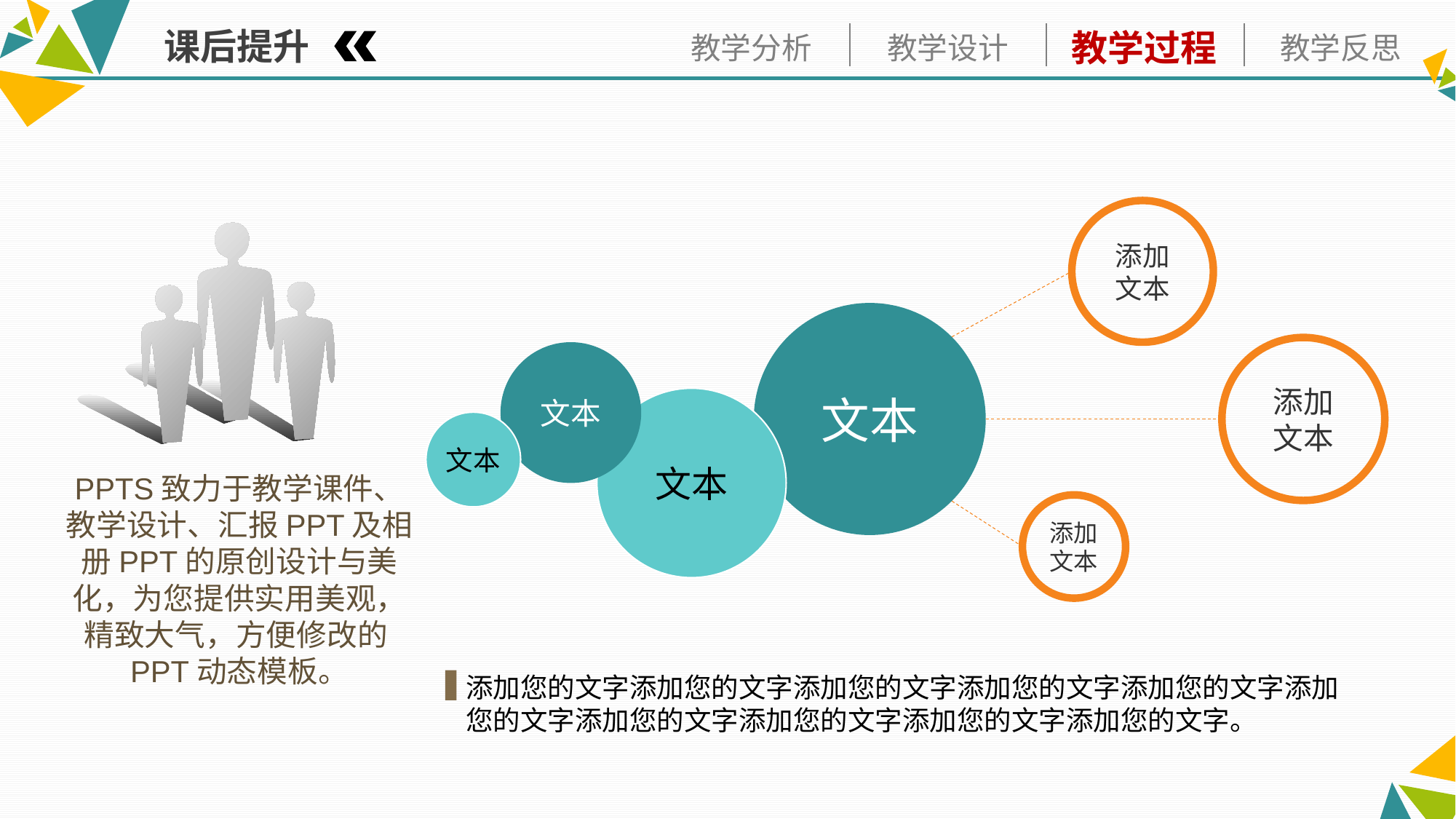

课后提升

添加
文本

文本
添加
文本
文本
文本
文本
PPTS致力于教学课件、教学设计、汇报PPT及相册PPT的原创设计与美化，为您提供实用美观，精致大气，方便修改的PPT动态模板。
添加
文本
添加您的文字添加您的文字添加您的文字添加您的文字添加您的文字添加您的文字添加您的文字添加您的文字添加您的文字添加您的文字。